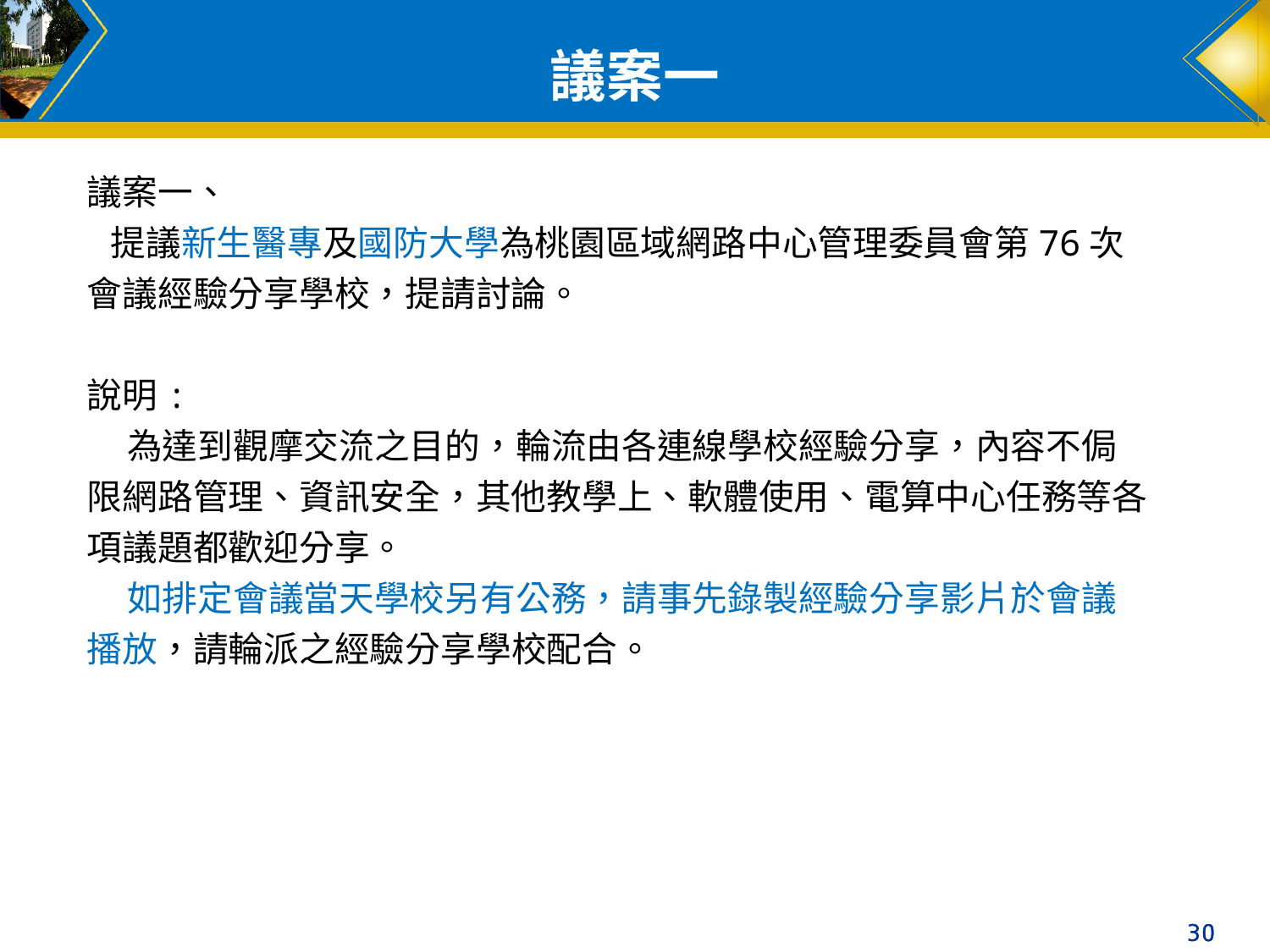

# 議案一
議案一、
   提議新生醫專及國防大學為桃園區域網路中心管理委員會第76次會議經驗分享學校，提請討論。

說明:
    為達到觀摩交流之目的，輪流由各連線學校經驗分享，內容不侷限網路管理、資訊安全，其他教學上、軟體使用、電算中心任務等各項議題都歡迎分享。
    如排定會議當天學校另有公務，請事先錄製經驗分享影片於會議播放，請輪派之經驗分享學校配合。

30
30